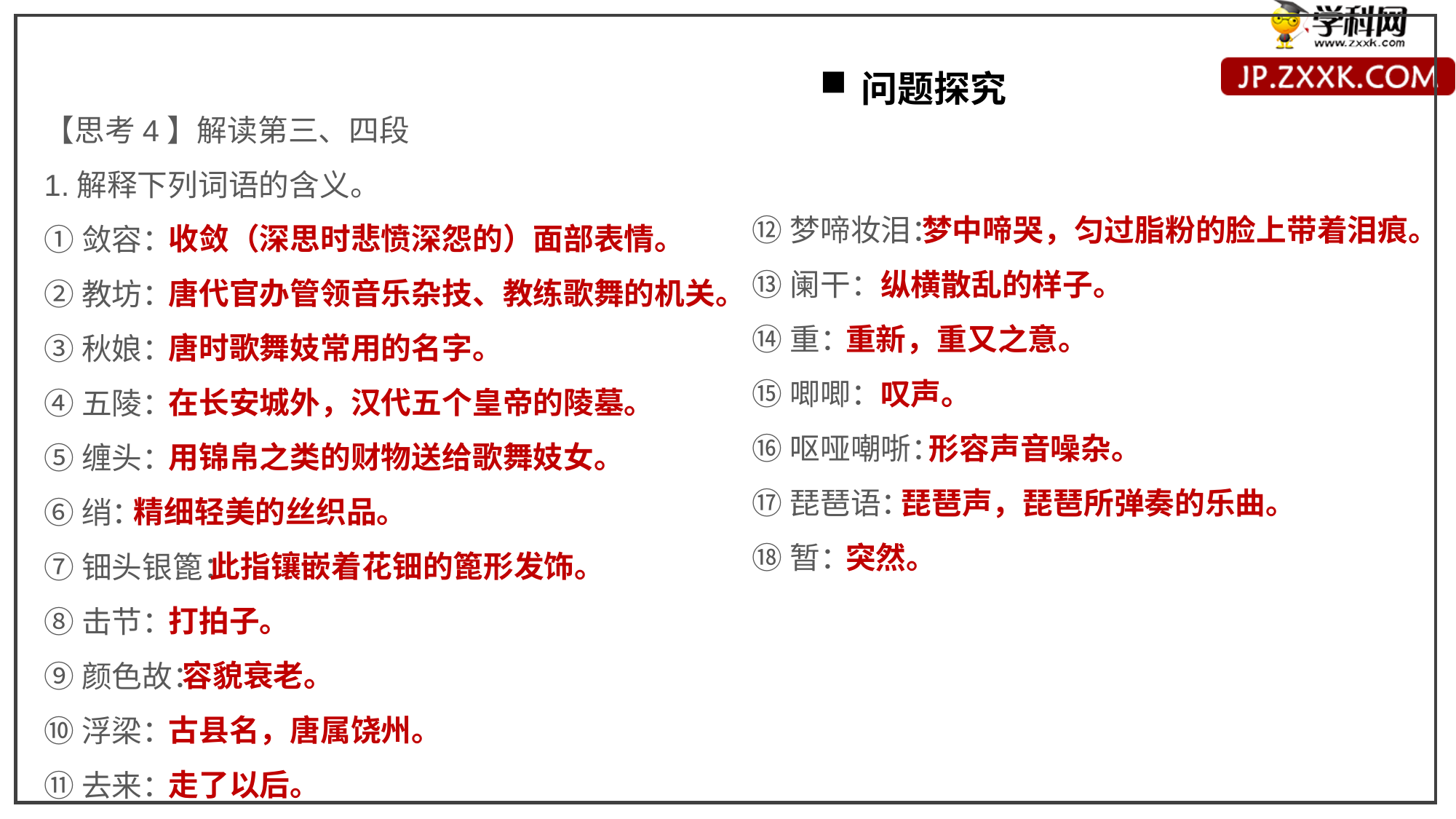

问题探究
【思考4】解读第三、四段
1.解释下列词语的含义。
①敛容：
②教坊：
③秋娘：
④五陵：
⑤缠头：
⑥绡：
⑦钿头银篦：
⑧击节：
⑨颜色故：
⑩浮梁：
⑪去来：
⑫梦啼妆泪：
⑬阑干：
⑭重：
⑮唧唧：
⑯呕哑嘲哳：
⑰琵琶语：
⑱暂：
          梦中啼哭，匀过脂粉的脸上带着泪痕。
    纵横散乱的样子。
重新，重又之意。
    叹声。
           形容声音噪杂。
       琵琶声，琵琶所弹奏的乐曲。
突然。
    收敛（深思时悲愤深怨的）面部表情。
    唐代官办管领音乐杂技、教练歌舞的机关。
    唐时歌舞妓常用的名字。
    在长安城外，汉代五个皇帝的陵墓。
    用锦帛之类的财物送给歌舞妓女。
精细轻美的丝织品。
          此指镶嵌着花钿的篦形发饰。
    打拍子。
      容貌衰老。
    古县名，唐属饶州。
    走了以后。